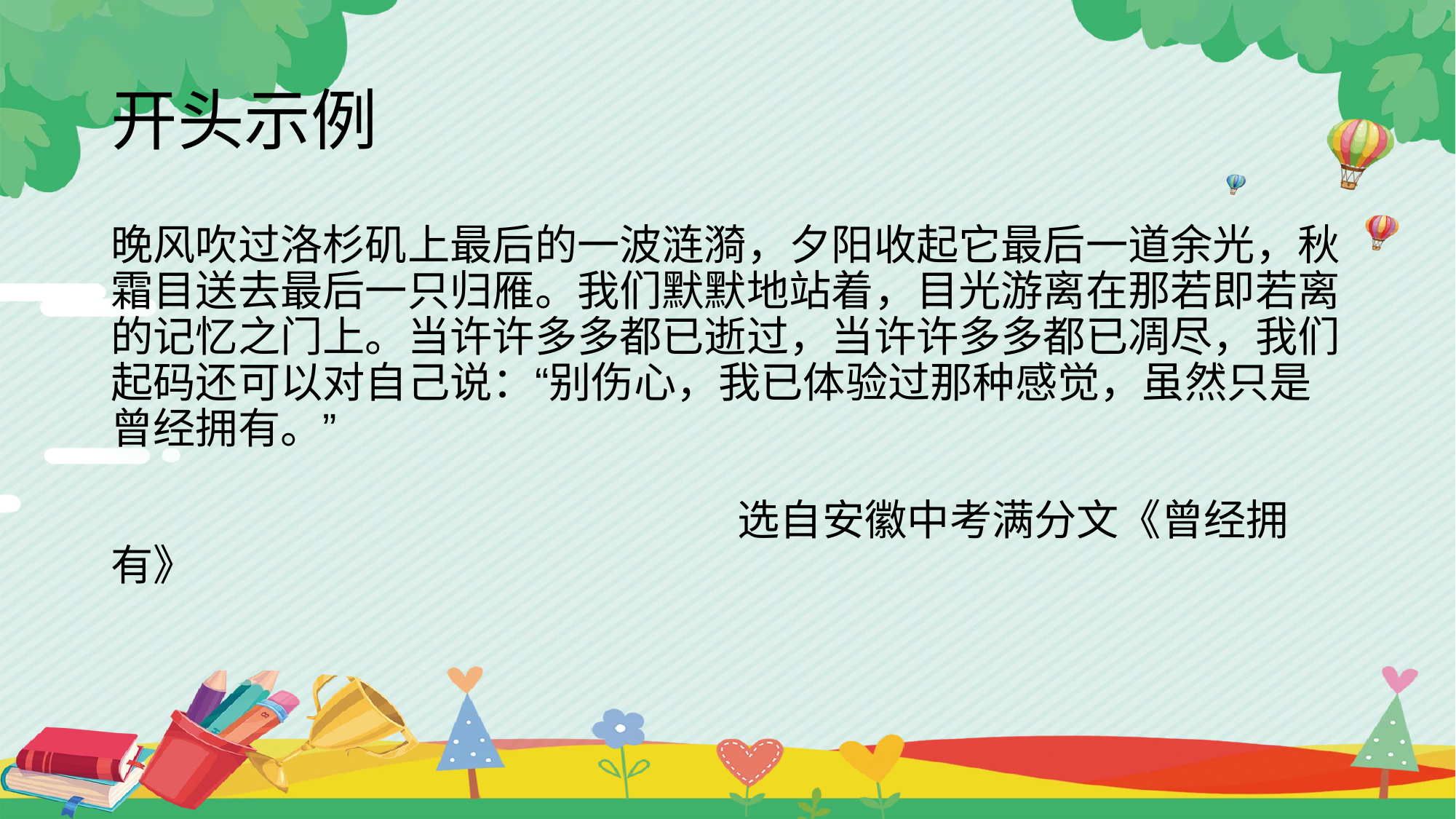

# 开头示例
晚风吹过洛杉矶上最后的一波涟漪，夕阳收起它最后一道余光，秋霜目送去最后一只归雁。我们默默地站着，目光游离在那若即若离的记忆之门上。当许许多多都已逝过，当许许多多都已凋尽，我们起码还可以对自己说：“别伤心，我已体验过那种感觉，虽然只是曾经拥有。”
                                                     选自安徽中考满分文《曾经拥有》